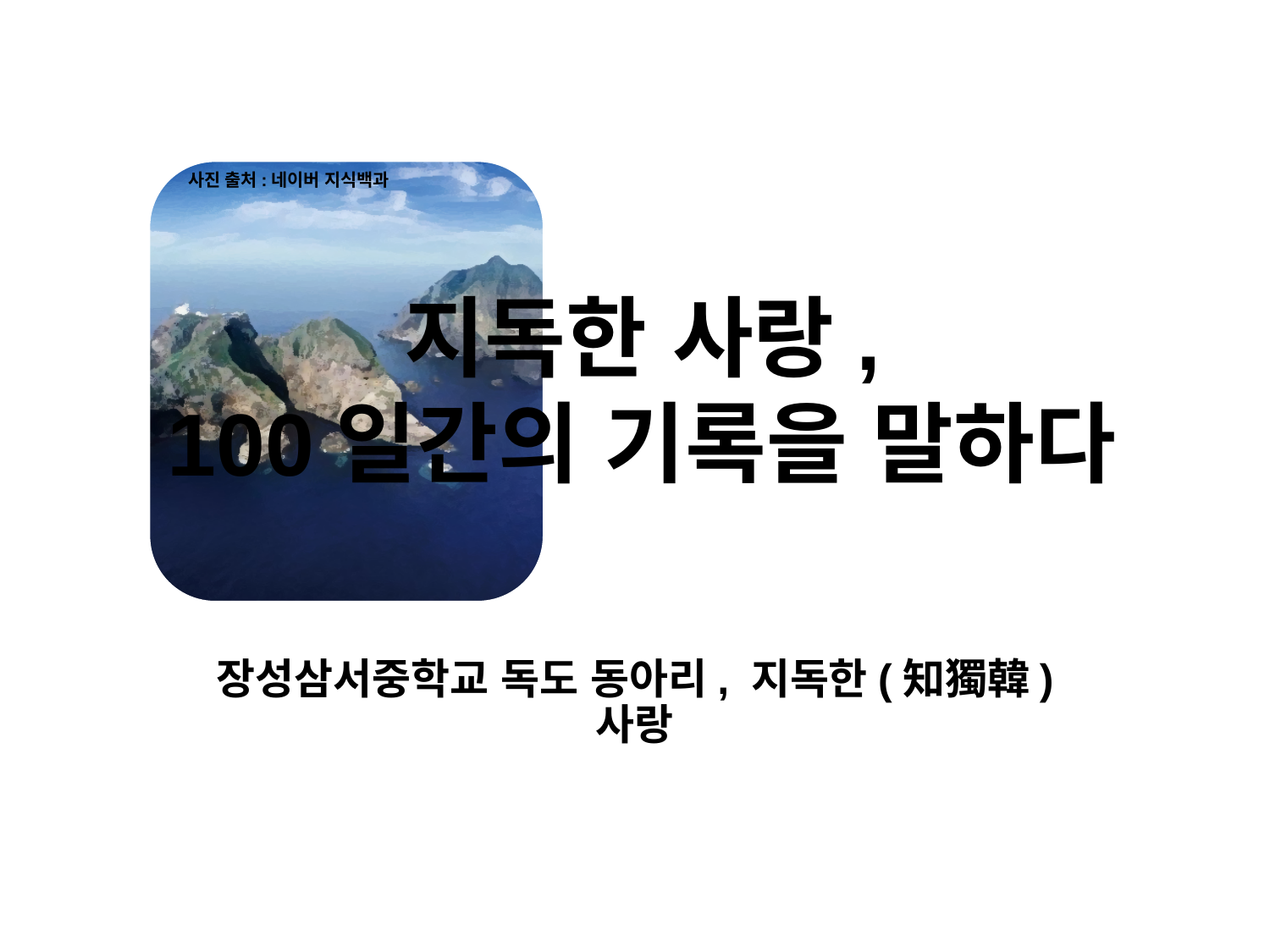

사진 출처:네이버 지식백과
# 지독한 사랑, 100일간의 기록을 말하다
장성삼서중학교 독도 동아리, 지독한(知獨韓) 사랑